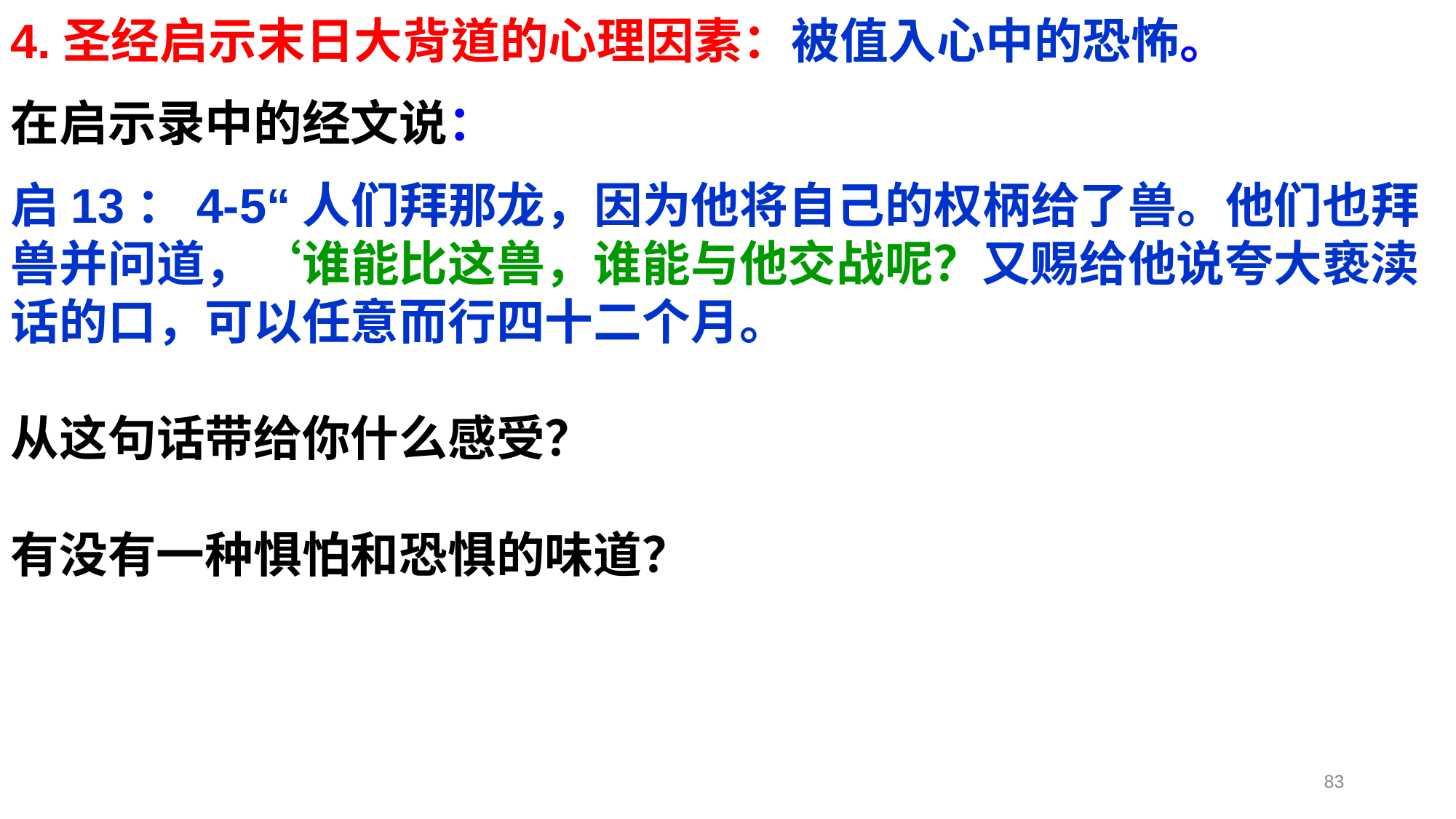

4.圣经启示末日大背道的心理因素：被值入心中的恐怖。
在启示录中的经文说：
启13：4-5“人们拜那龙，因为他将自己的权柄给了兽。他们也拜兽并问道，‘谁能比这兽，谁能与他交战呢？又赐给他说夸大亵渎话的口，可以任意而行四十二个月。

从这句话带给你什么感受？

有没有一种惧怕和恐惧的味道？
83